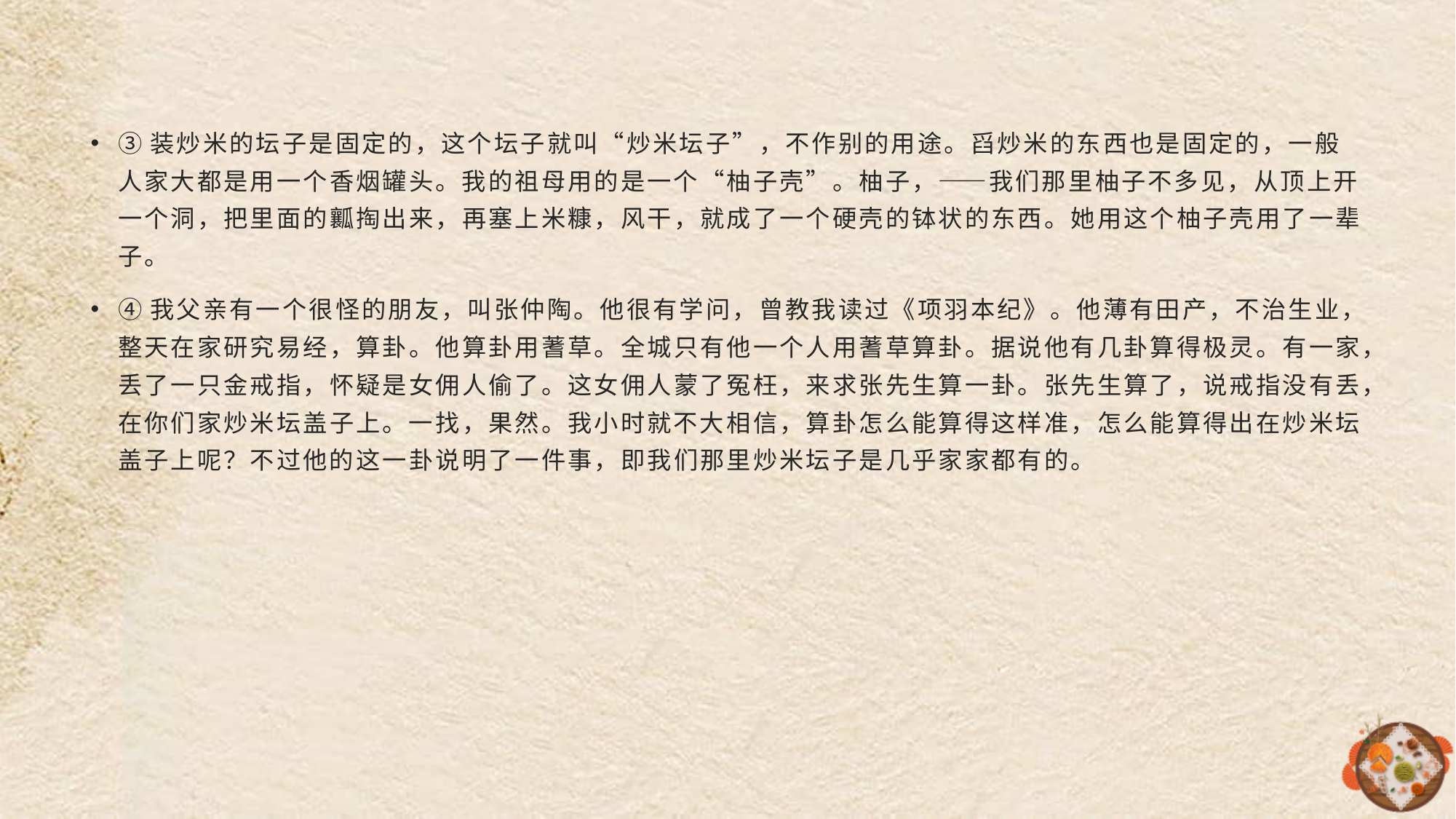

#
③装炒米的坛子是固定的，这个坛子就叫“炒米坛子”，不作别的用途。舀炒米的东西也是固定的，一般人家大都是用一个香烟罐头。我的祖母用的是一个“柚子壳”。柚子，——我们那里柚子不多见，从顶上开一个洞，把里面的瓤掏出来，再塞上米糠，风干，就成了一个硬壳的钵状的东西。她用这个柚子壳用了一辈子。
④我父亲有一个很怪的朋友，叫张仲陶。他很有学问，曾教我读过《项羽本纪》。他薄有田产，不治生业，整天在家研究易经，算卦。他算卦用蓍草。全城只有他一个人用蓍草算卦。据说他有几卦算得极灵。有一家，丢了一只金戒指，怀疑是女佣人偷了。这女佣人蒙了冤枉，来求张先生算一卦。张先生算了，说戒指没有丢，在你们家炒米坛盖子上。一找，果然。我小时就不大相信，算卦怎么能算得这样准，怎么能算得出在炒米坛盖子上呢？不过他的这一卦说明了一件事，即我们那里炒米坛子是几乎家家都有的。